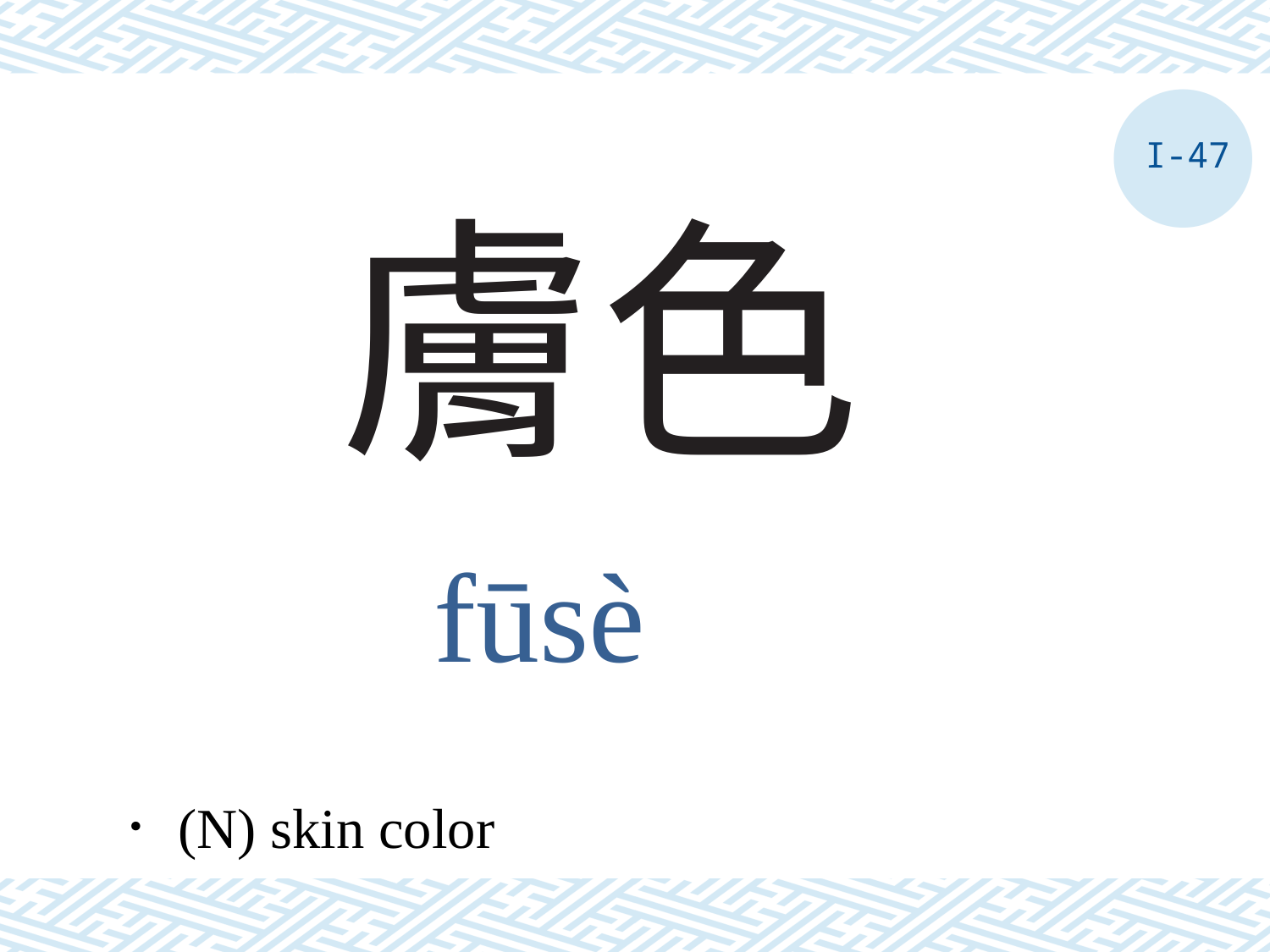

I-47

# 膚色
fūsè
．(N) skin color